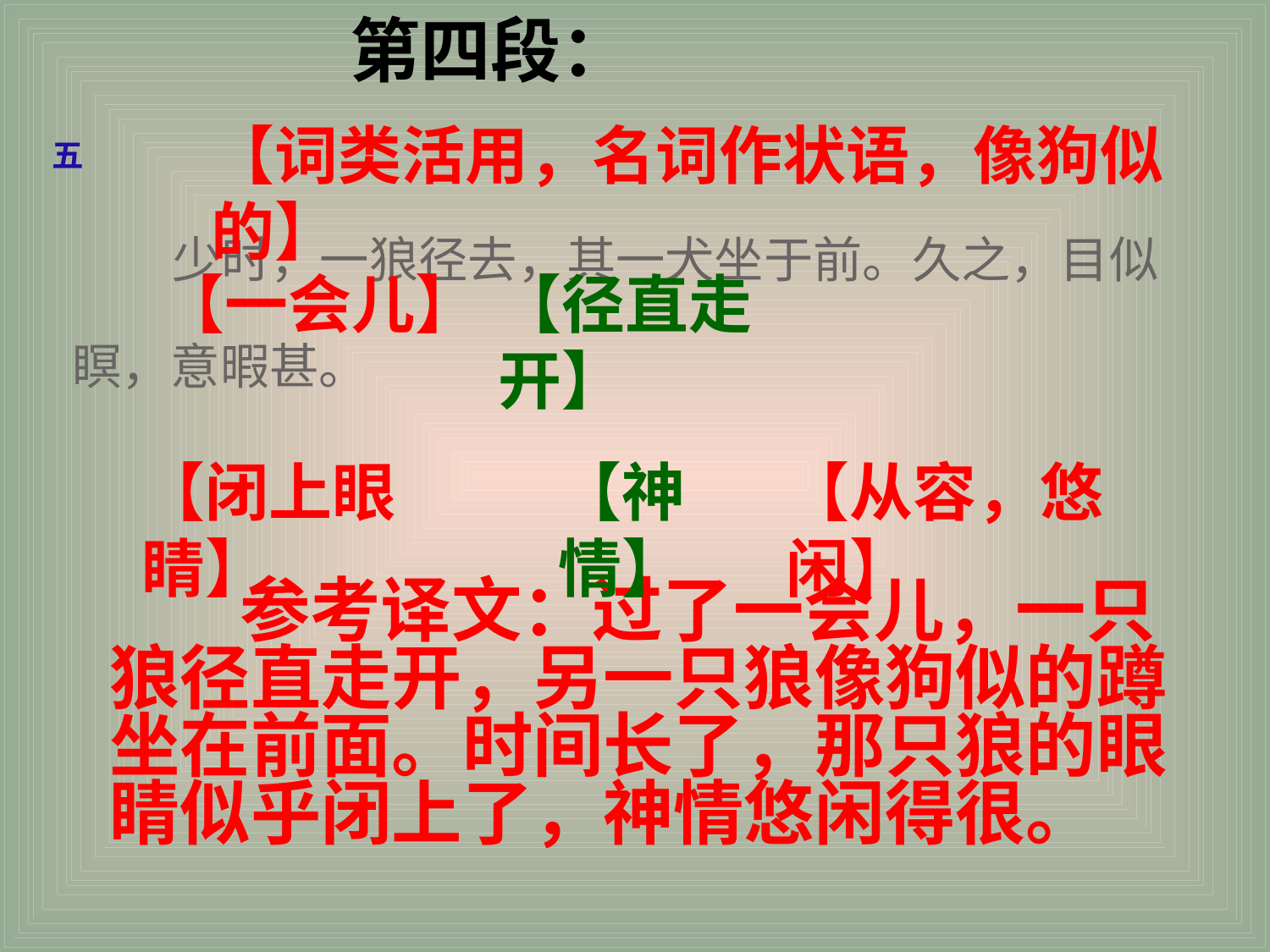

第四段：
【词类活用，名词作状语，像狗似的】
五
        少时，一狼径去，其一犬坐于前。久之，目似瞑，意暇甚。
【一会儿】
【径直走开】
【闭上眼睛】
【神情】
【从容，悠闲】
          参考译文：过了一会儿，一只狼径直走开，另一只狼像狗似的蹲坐在前面。时间长了，那只狼的眼睛似乎闭上了，神情悠闲得很。